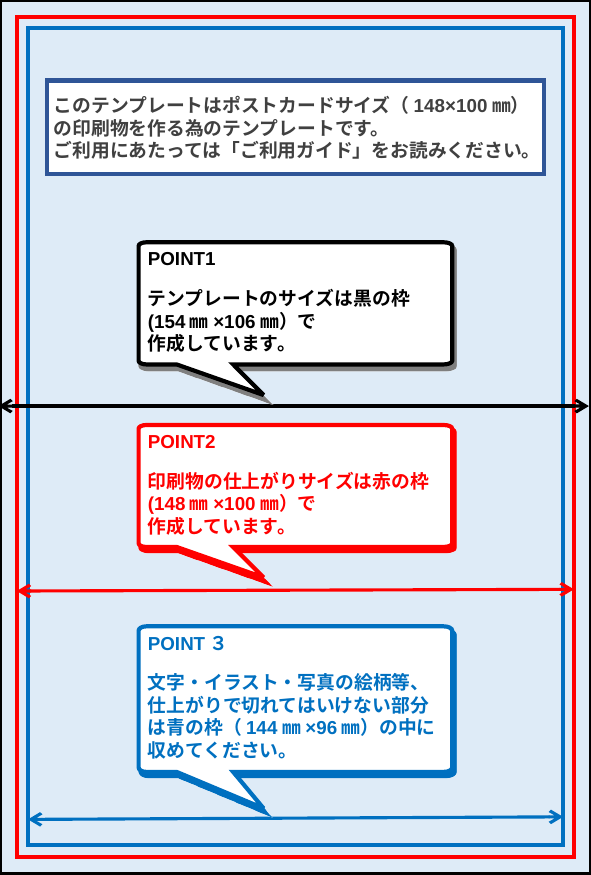

このテンプレートはポストカードサイズ（148×100㎜）の印刷物を作る為のテンプレートです。
ご利用にあたっては「ご利用ガイド」をお読みください。
POINT1

テンプレートのサイズは黒の枠
(154㎜×106㎜）で
作成しています。
POINT2

印刷物の仕上がりサイズは赤の枠(148㎜×100㎜）で
作成しています。
POINT３

文字・イラスト・写真の絵柄等、
仕上がりで切れてはいけない部分は青の枠（144㎜×96㎜）の中に収めてください。